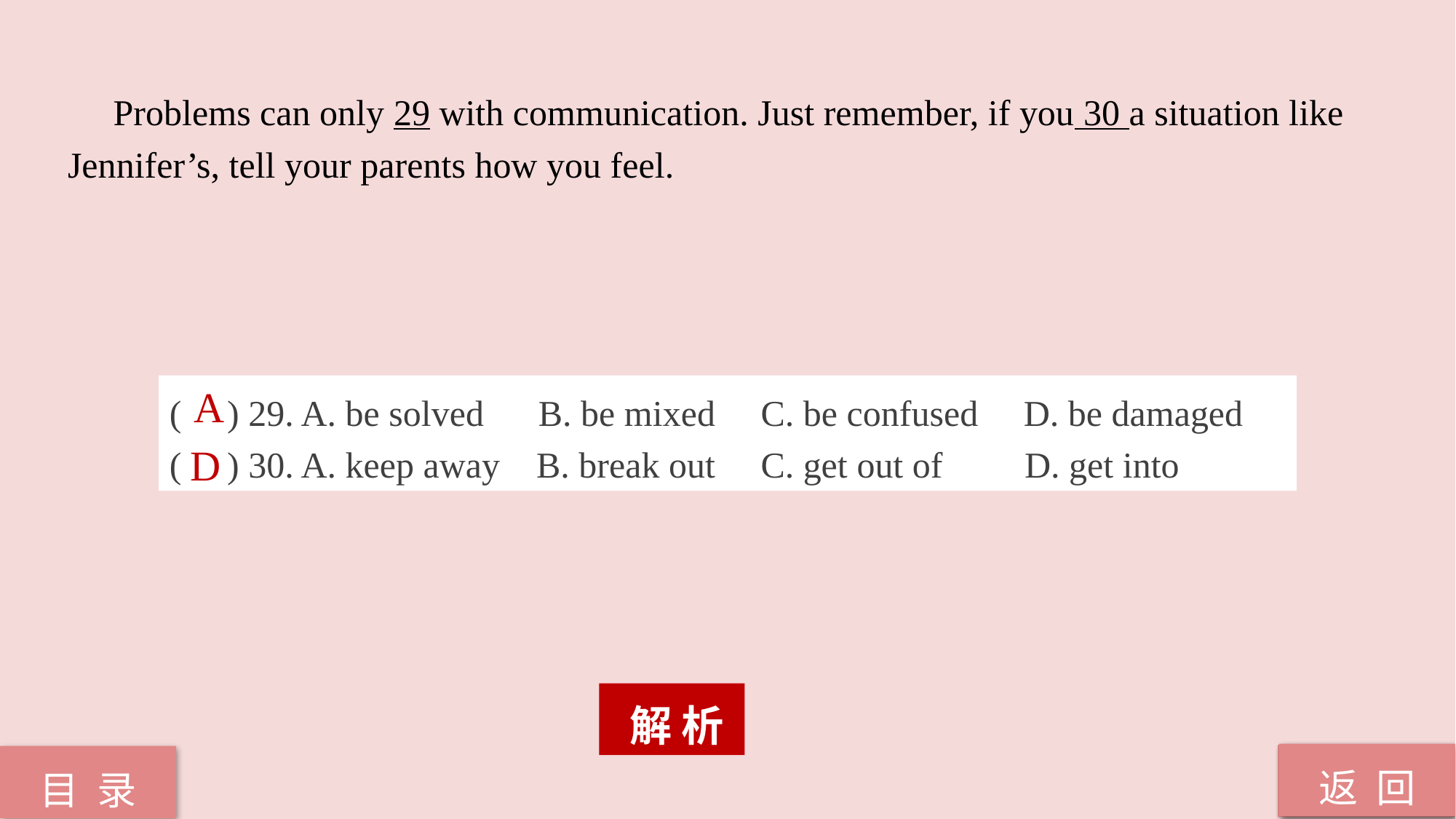

Problems can only 29 with communication. Just remember, if you 30 a situation like
Jennifer’s, tell your parents how you feel.
A
(     ) 29. A. be solved      B. be mixed     C. be confused     D. be damaged
(     ) 30. A. keep away    B. break out     C. get out of         D. get into
D
 解 析
返  回